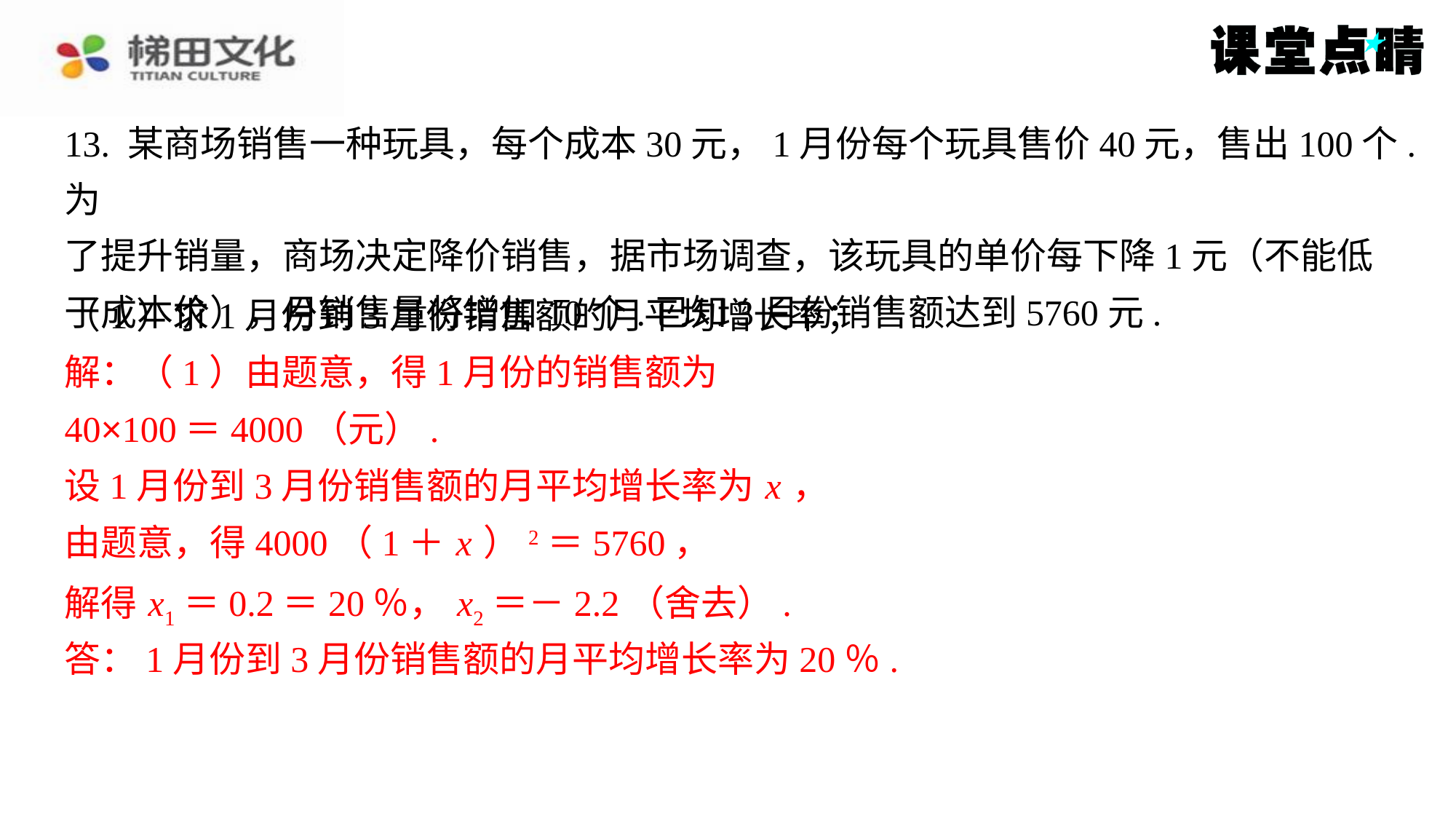

13. 某商场销售一种玩具，每个成本30元，1月份每个玩具售价40元，售出100个.为
了提升销量，商场决定降价销售，据市场调查，该玩具的单价每下降1元（不能低
于成本价），月销售量将增加10个.已知3月份销售额达到5760元.
（1）求1月份到3月份销售额的月平均增长率；
解：（1）由题意，得1月份的销售额为
解：（1）由题意，得1月份的销售额为
40×100＝4000（元）.
设1月份到3月份销售额的月平均增长率为 x ，
由题意，得4000（1＋ x ）2＝5760，
40×100＝4000（元）.
设1月份到3月份销售额的月平均增长率为 x ，
由题意，得4000（1＋ x ）2＝5760，
解得 x1＝0.2＝20％， x2＝－2.2（舍去）.
解得 x1＝0.2＝20％， x2＝－2.2（舍去）.
答：1月份到3月份销售额的月平均增长率为20％.
答：1月份到3月份销售额的月平均增长率为20％.